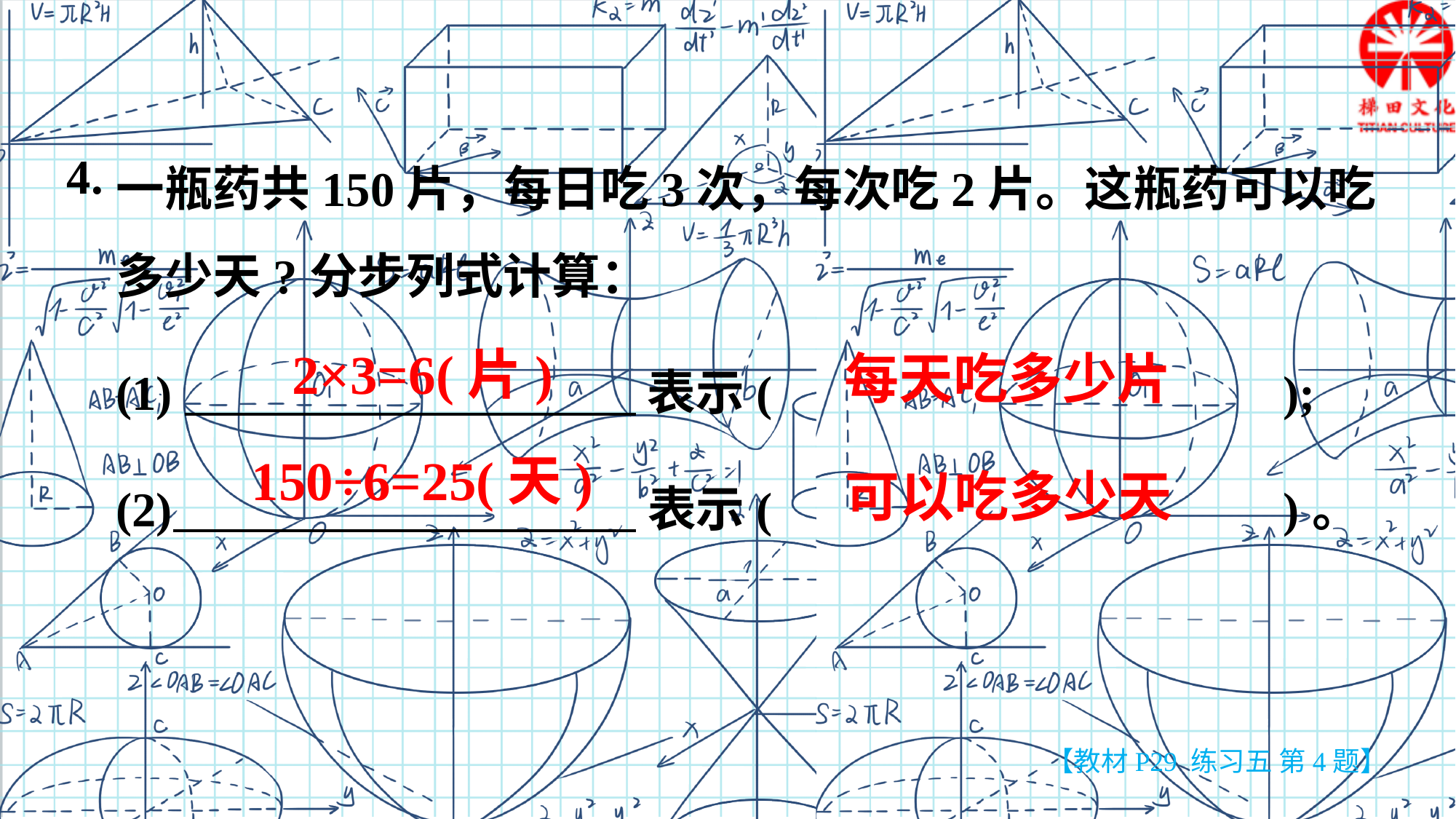

一瓶药共150片，每日吃3次，每次吃2片。这瓶药可以吃多少天?分步列式计算：
(1)                                      表示(                                          );
(2)                                      表示(                                          )。
4.
2×3=6(片)
每天吃多少片
150÷6=25(天)
可以吃多少天
【教材P29 练习五 第4题】